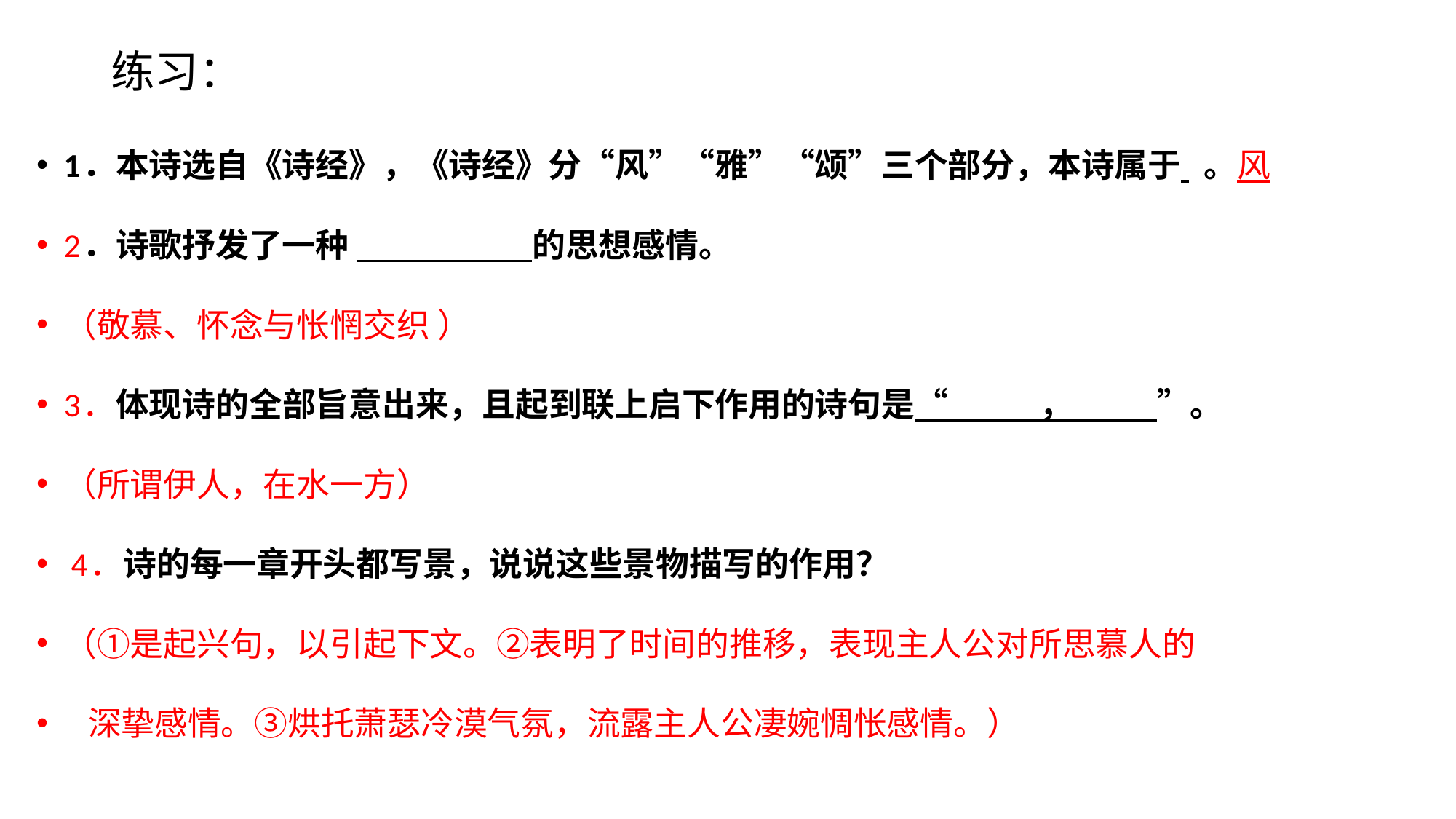

# 练习：
1．本诗选自《诗经》，《诗经》分“风”“雅”“颂”三个部分，本诗属于   。风
2．诗歌抒发了一种                        的思想感情。
（敬慕、怀念与怅惘交织 ）
3．体现诗的全部旨意出来，且起到联上启下作用的诗句是“            ，           ”。
（所谓伊人，在水一方）
 4．诗的每一章开头都写景，说说这些景物描写的作用？
（①是起兴句，以引起下文。②表明了时间的推移，表现主人公对所思慕人的
   深挚感情。③烘托萧瑟冷漠气氛，流露主人公凄婉惆怅感情。）